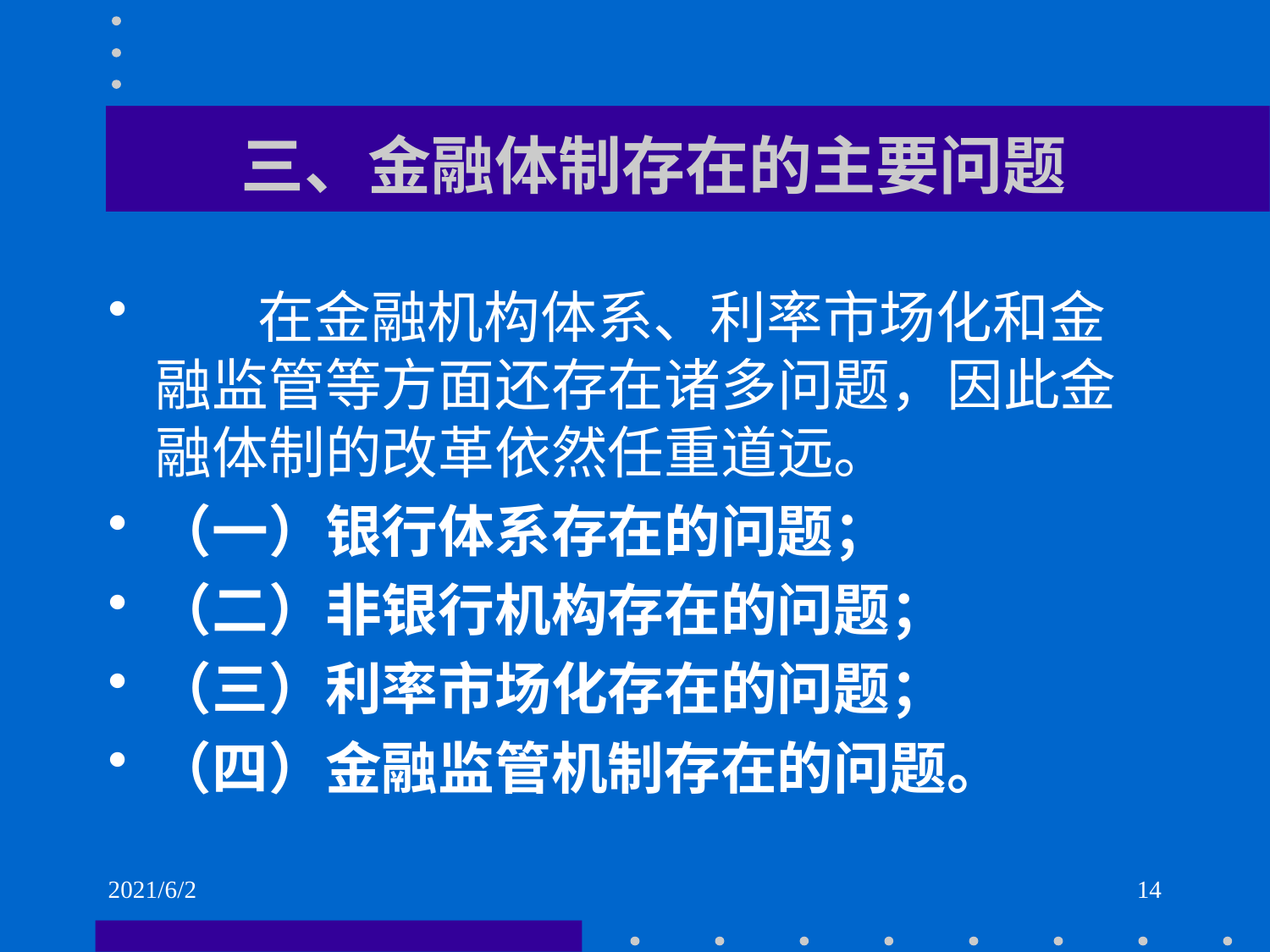

# 三、金融体制存在的主要问题
       在金融机构体系、利率市场化和金融监管等方面还存在诸多问题，因此金融体制的改革依然任重道远。
（一）银行体系存在的问题；
（二）非银行机构存在的问题；
（三）利率市场化存在的问题；
（四）金融监管机制存在的问题。
2021/6/2
14